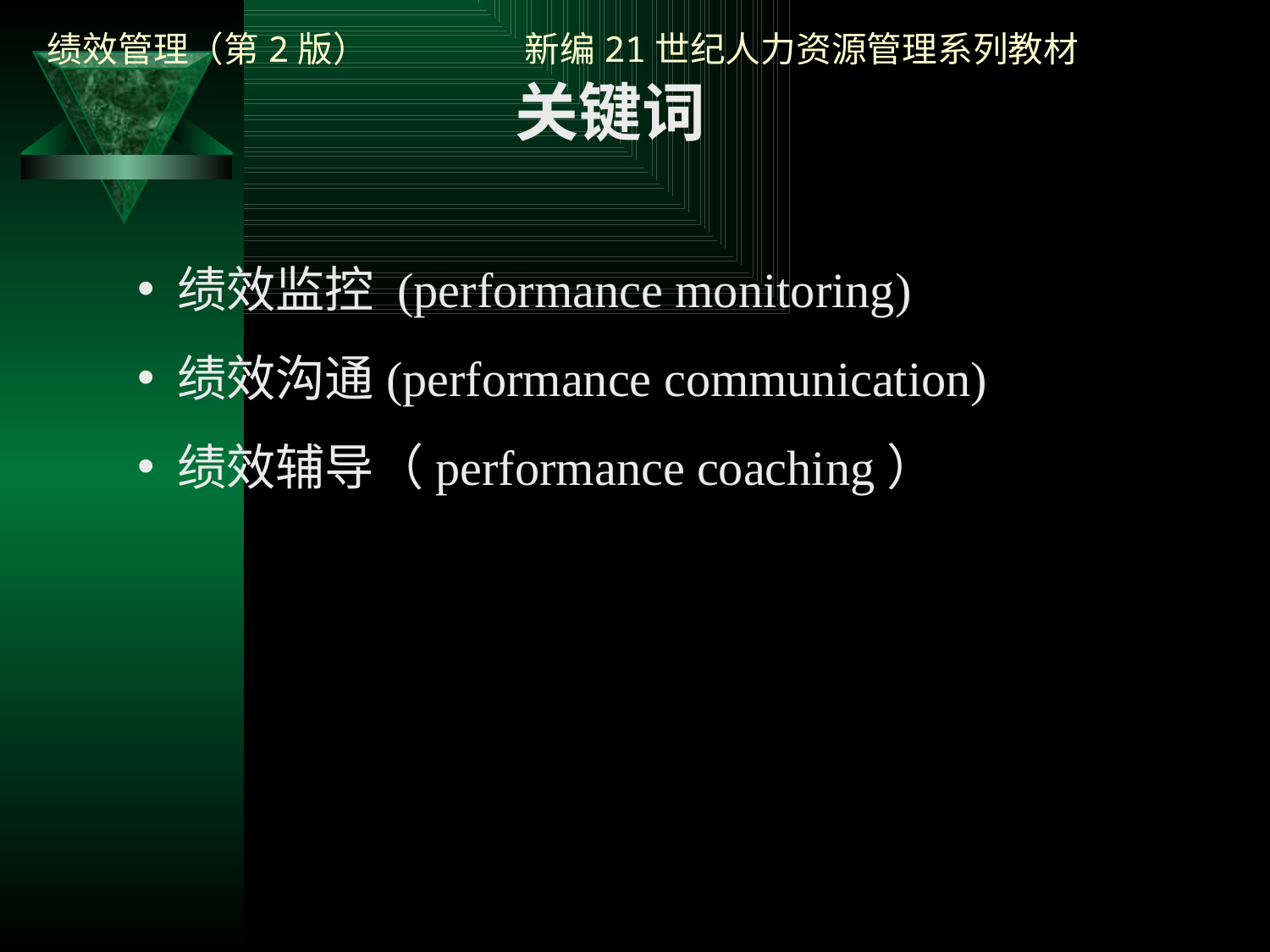

关键词
绩效监控 (performance monitoring)
绩效沟通(performance communication)
绩效辅导（performance coaching）